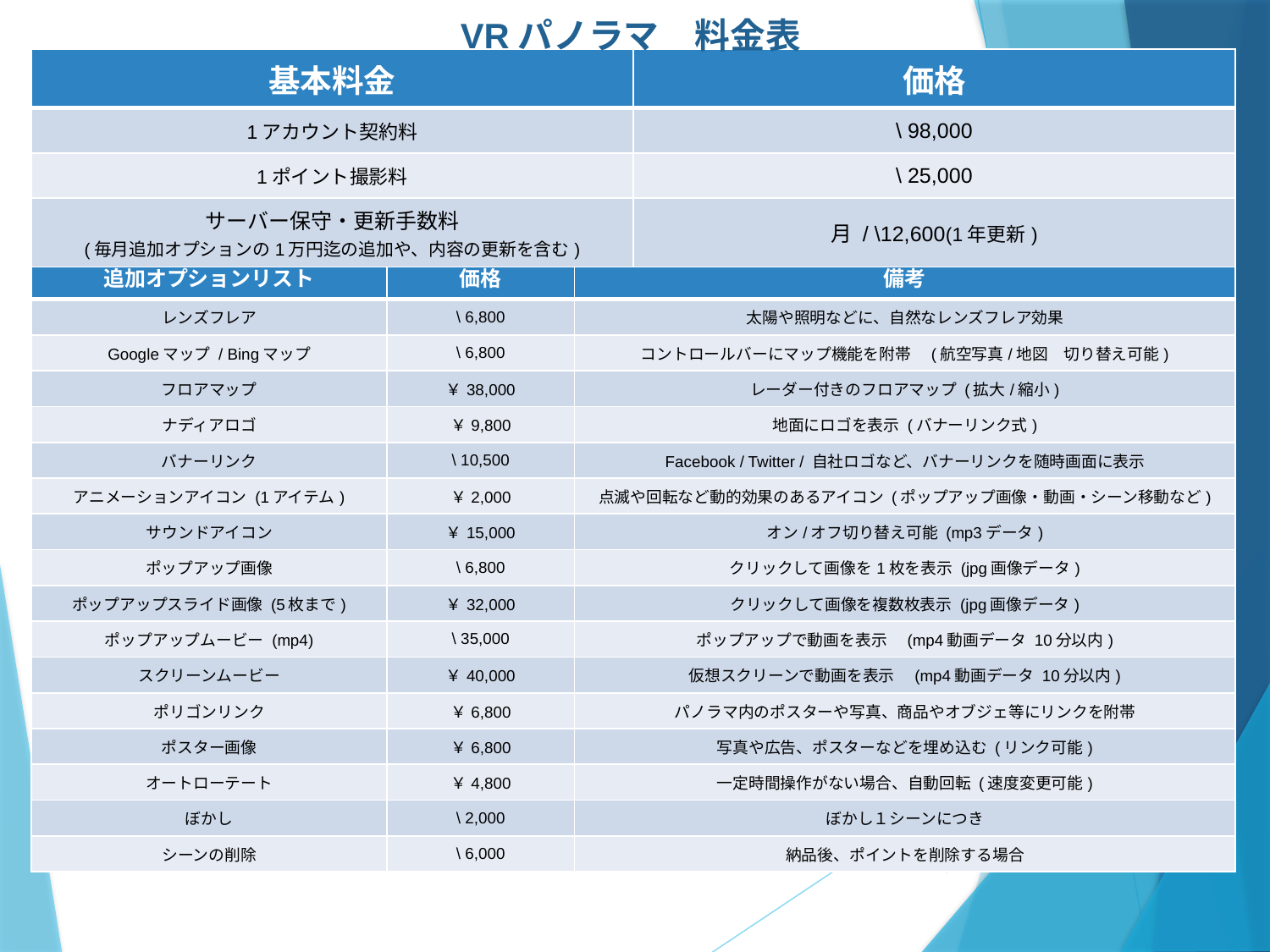

VRパノラマ　料金表
| 基本料金 | 価格 |
| --- | --- |
| 1アカウント契約料 | \ 98,000 |
| 1ポイント撮影料 | \ 25,000 |
| サーバー保守・更新手数料 (毎月追加オプションの1万円迄の追加や、内容の更新を含む) | 月 / \12,600(1年更新) |
| 追加オプションリスト | 価格 | 備考 |
| --- | --- | --- |
| レンズフレア | \ 6,800 | 太陽や照明などに、自然なレンズフレア効果 |
| Googleマップ / Bingマップ | \ 6,800 | コントロールバーにマップ機能を附帯　(航空写真/地図　切り替え可能) |
| フロアマップ | ￥38,000 | レーダー付きのフロアマップ (拡大/縮小) |
| ナディアロゴ | ￥9,800 | 地面にロゴを表示 (バナーリンク式) |
| バナーリンク | \ 10,500 | Facebook / Twitter / 自社ロゴなど、バナーリンクを随時画面に表示 |
| アニメーションアイコン (1アイテム) | ￥2,000 | 点滅や回転など動的効果のあるアイコン (ポップアップ画像・動画・シーン移動など) |
| サウンドアイコン | ￥15,000 | オン/オフ切り替え可能 (mp3データ) |
| ポップアップ画像 | \ 6,800 | クリックして画像を1枚を表示 (jpg画像データ) |
| ポップアップスライド画像 (5枚まで) | ￥32,000 | クリックして画像を複数枚表示 (jpg画像データ) |
| ポップアップムービー (mp4) | \ 35,000 | ポップアップで動画を表示　(mp4動画データ 10分以内) |
| スクリーンムービー | ￥40,000 | 仮想スクリーンで動画を表示　(mp4動画データ 10分以内) |
| ポリゴンリンク | ￥6,800 | パノラマ内のポスターや写真、商品やオブジェ等にリンクを附帯 |
| ポスター画像 | ￥6,800 | 写真や広告、ポスターなどを埋め込む (リンク可能) |
| オートローテート | ￥4,800 | 一定時間操作がない場合、自動回転 (速度変更可能) |
| ぼかし | \ 2,000 | ぼかし１シーンにつき |
| シーンの削除 | \ 6,000 | 納品後、ポイントを削除する場合 |
5